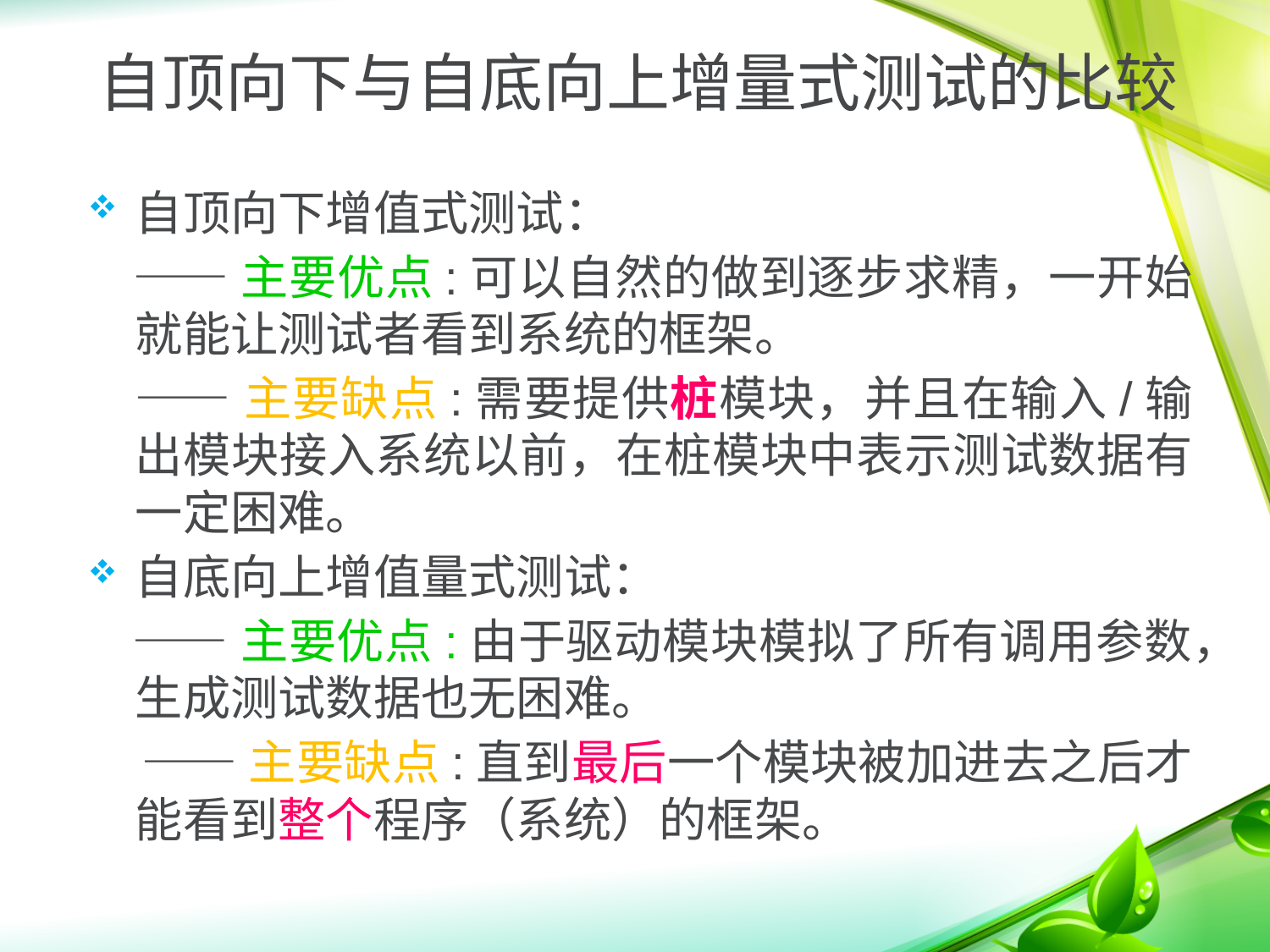

自顶向下与自底向上增量式测试的比较
自顶向下增值式测试：
    ——主要优点:可以自然的做到逐步求精，一开始就能让测试者看到系统的框架。
    ——主要缺点:需要提供桩模块，并且在输入/输出模块接入系统以前，在桩模块中表示测试数据有一定困难。
自底向上增值量式测试：
    ——主要优点:由于驱动模块模拟了所有调用参数，生成测试数据也无困难。
     ——主要缺点:直到最后一个模块被加进去之后才能看到整个程序（系统）的框架。